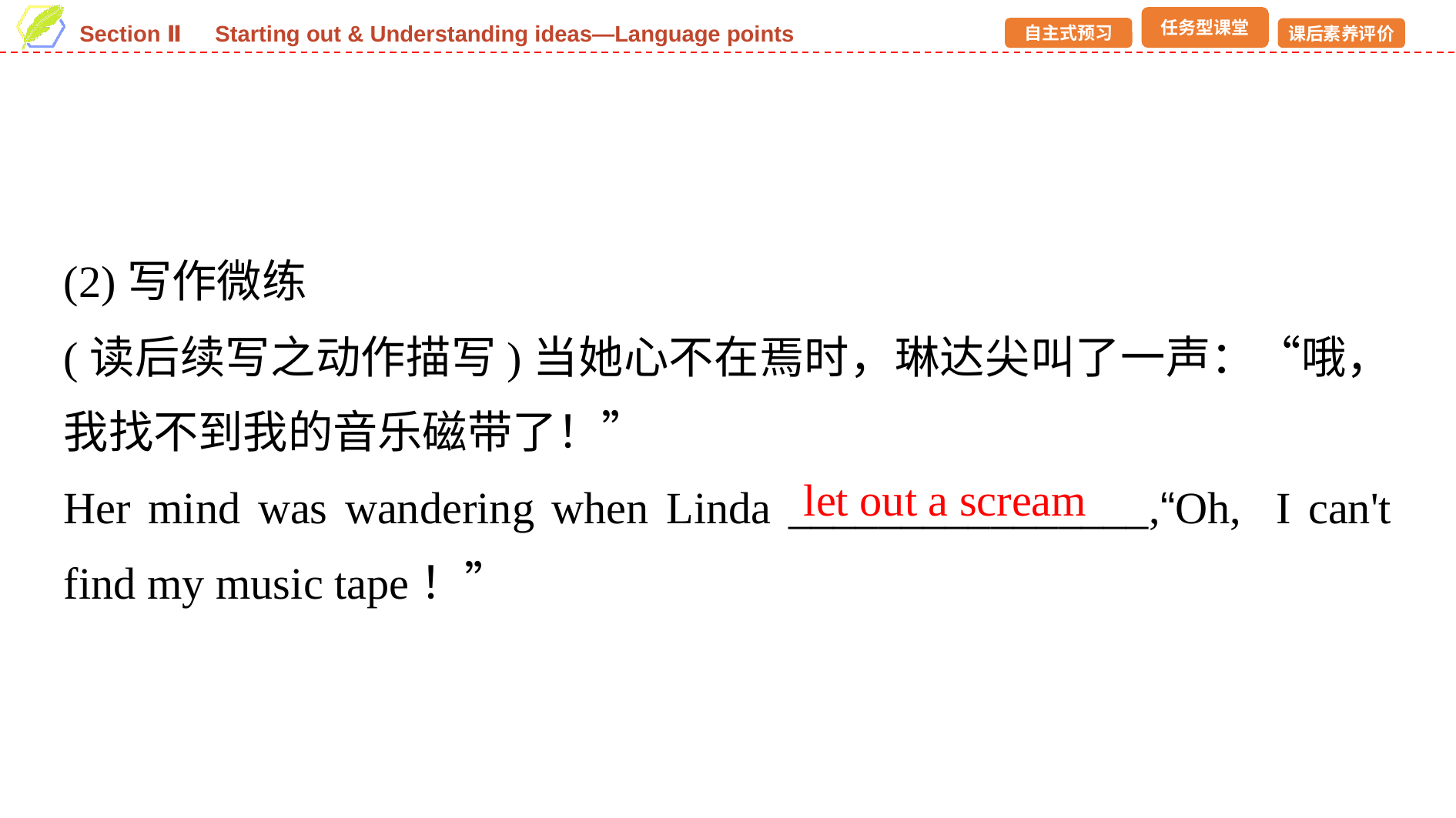

(2)写作微练
(读后续写之动作描写)当她心不在焉时，琳达尖叫了一声：“哦，我找不到我的音乐磁带了！”
Her mind was wandering when Linda ________________,“Oh,  I can't find my music tape！”
let out a scream